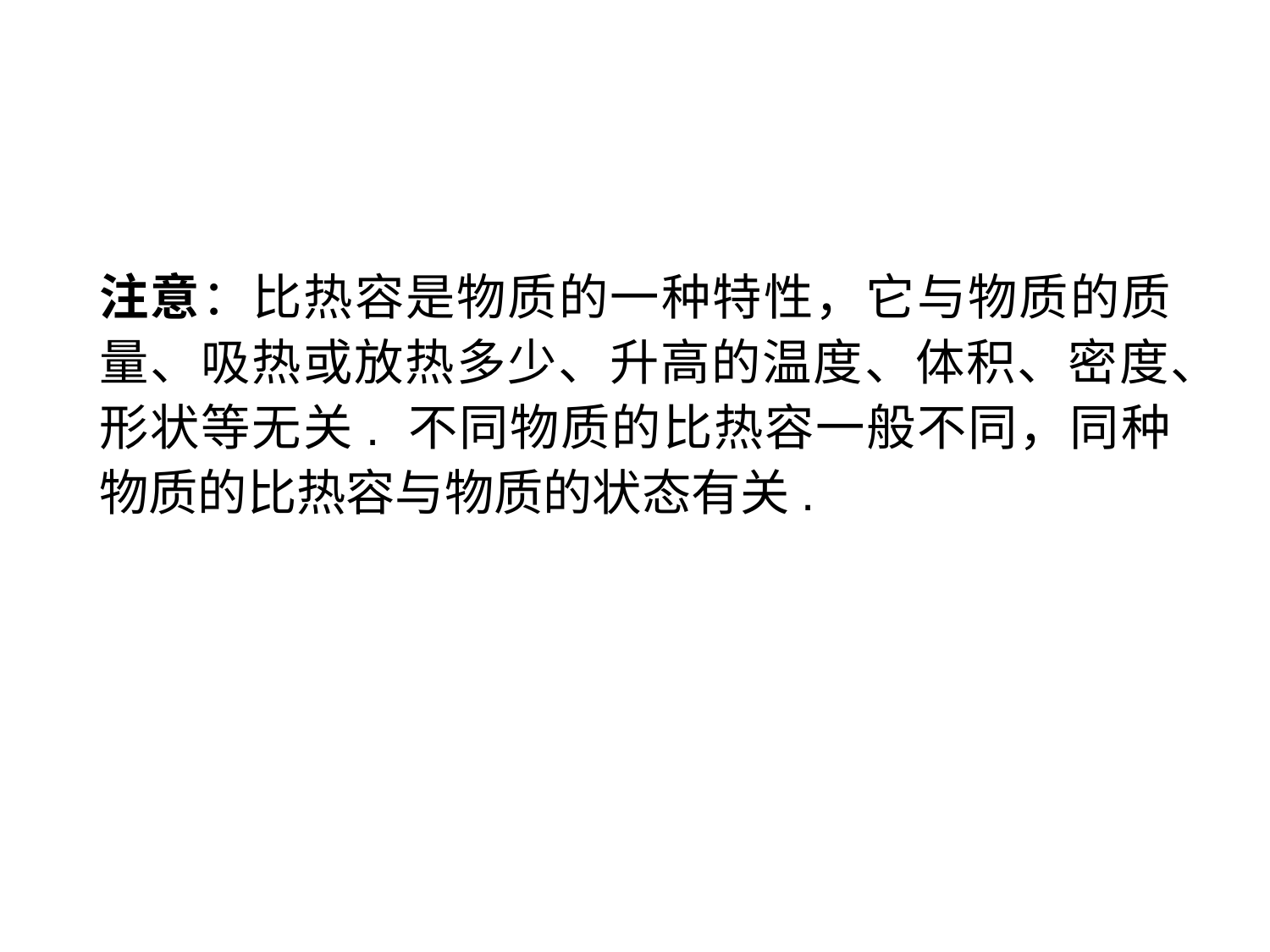

注意：比热容是物质的一种特性，它与物质的质量、吸热或放热多少、升高的温度、体积、密度、形状等无关. 不同物质的比热容一般不同，同种物质的比热容与物质的状态有关.